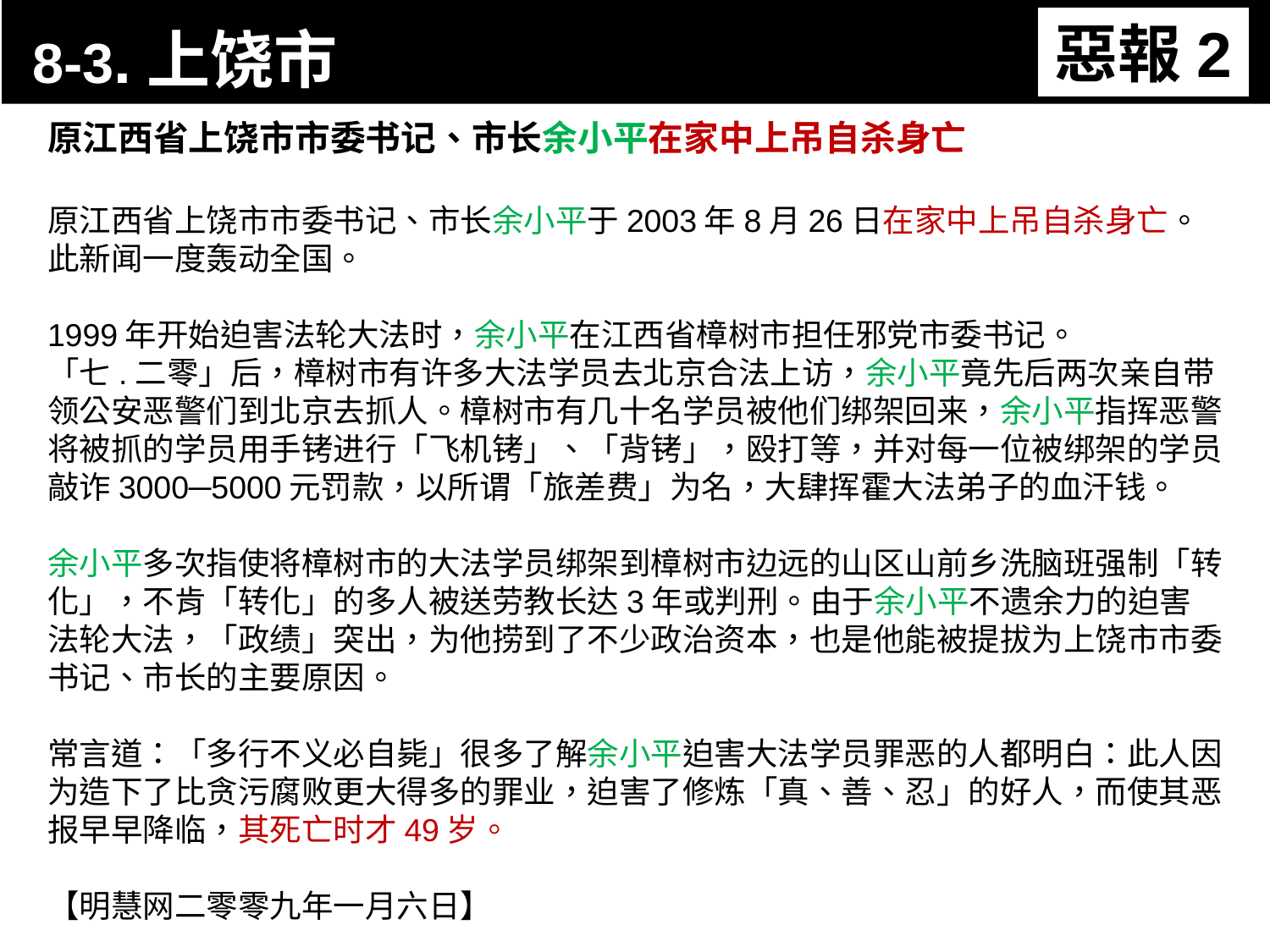

8-3.上饶市

惡報2
11-3. XX市官員惡報實例
原江西省上饶市市委书记、市长余小平在家中上吊自杀身亡

原江西省上饶市市委书记、市长余小平于2003年8月26日在家中上吊自杀身亡。
此新闻一度轰动全国。

1999年开始迫害法轮大法时，余小平在江西省樟树市担任邪党市委书记。
「七.二零」后，樟树市有许多大法学员去北京合法上访，余小平竟先后两次亲自带领公安恶警们到北京去抓人。樟树市有几十名学员被他们绑架回来，余小平指挥恶警将被抓的学员用手铐进行「飞机铐」、「背铐」，殴打等，并对每一位被绑架的学员敲诈3000─5000元罚款，以所谓「旅差费」为名，大肆挥霍大法弟子的血汗钱。

余小平多次指使将樟树市的大法学员绑架到樟树市边远的山区山前乡洗脑班强制「转化」，不肯「转化」的多人被送劳教长达3年或判刑。由于余小平不遗余力的迫害法轮大法，「政绩」突出，为他捞到了不少政治资本，也是他能被提拔为上饶市市委书记、市长的主要原因。

常言道：「多行不义必自毙」很多了解余小平迫害大法学员罪恶的人都明白：此人因为造下了比贪污腐败更大得多的罪业，迫害了修炼「真、善、忍」的好人，而使其恶报早早降临，其死亡时才49岁。

【明慧网二零零九年一月六日】